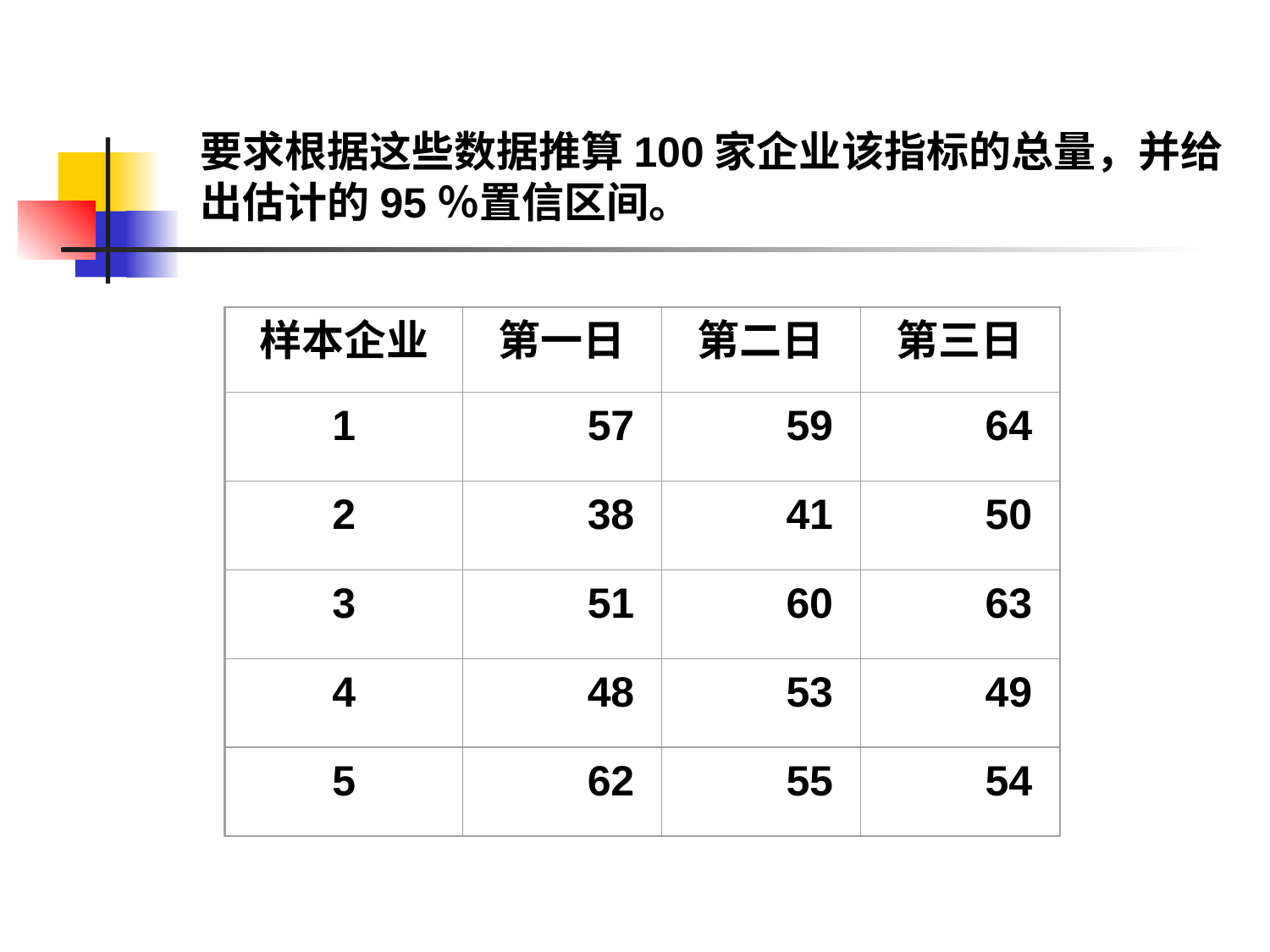

# 要求根据这些数据推算100家企业该指标的总量，并给出估计的95％置信区间。

样本企业

第一日

第二日

第三日

1

57

59

64

2

38

41

50

3

51

60

63

4

48

53

49

5

62

55

54